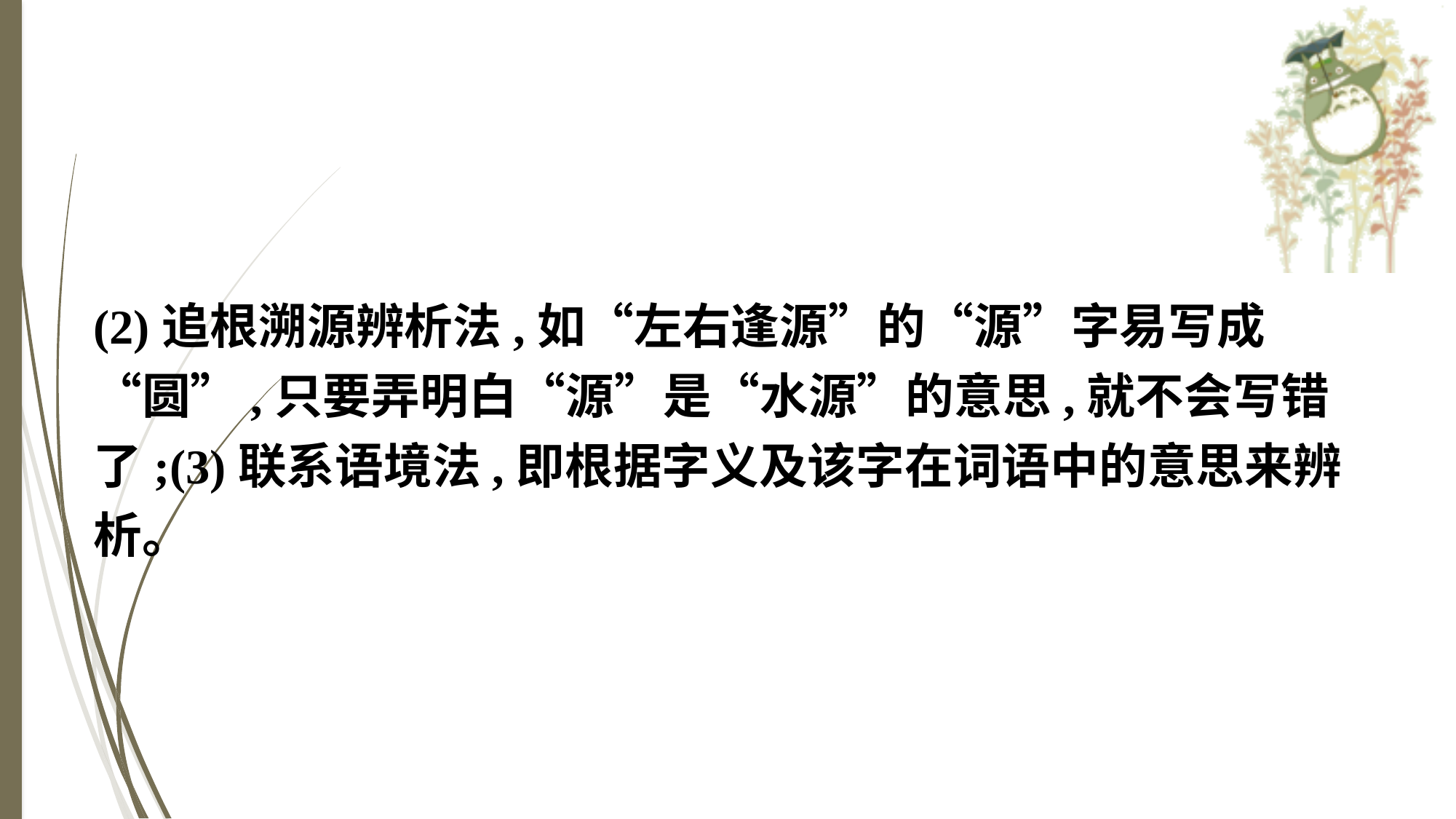

(2)追根溯源辨析法,如“左右逢源”的“源”字易写成“圆”,只要弄明白“源”是“水源”的意思,就不会写错了;(3)联系语境法,即根据字义及该字在词语中的意思来辨析。